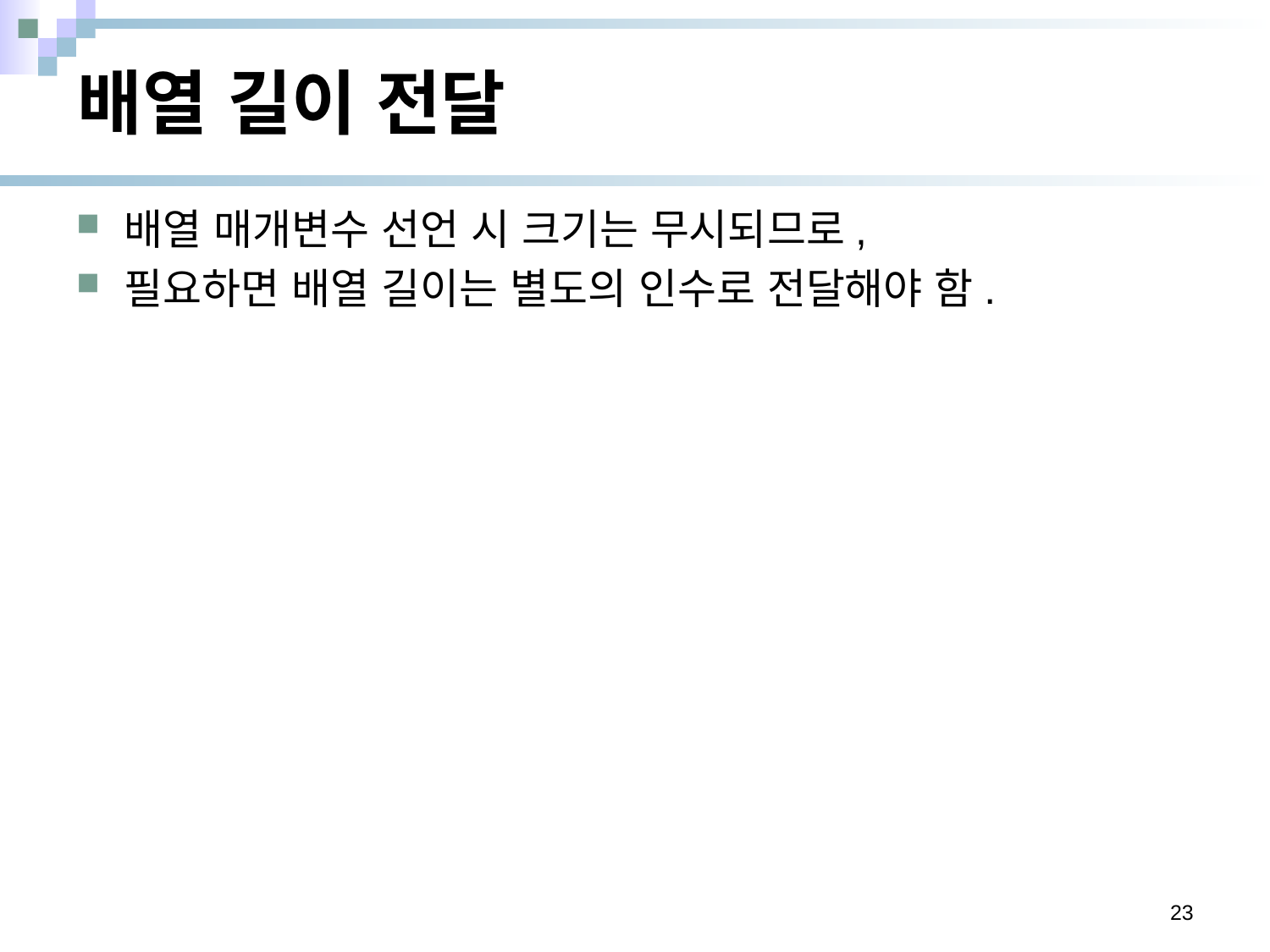

# 배열 길이 전달
배열 매개변수 선언 시 크기는 무시되므로,
필요하면 배열 길이는 별도의 인수로 전달해야 함.

23